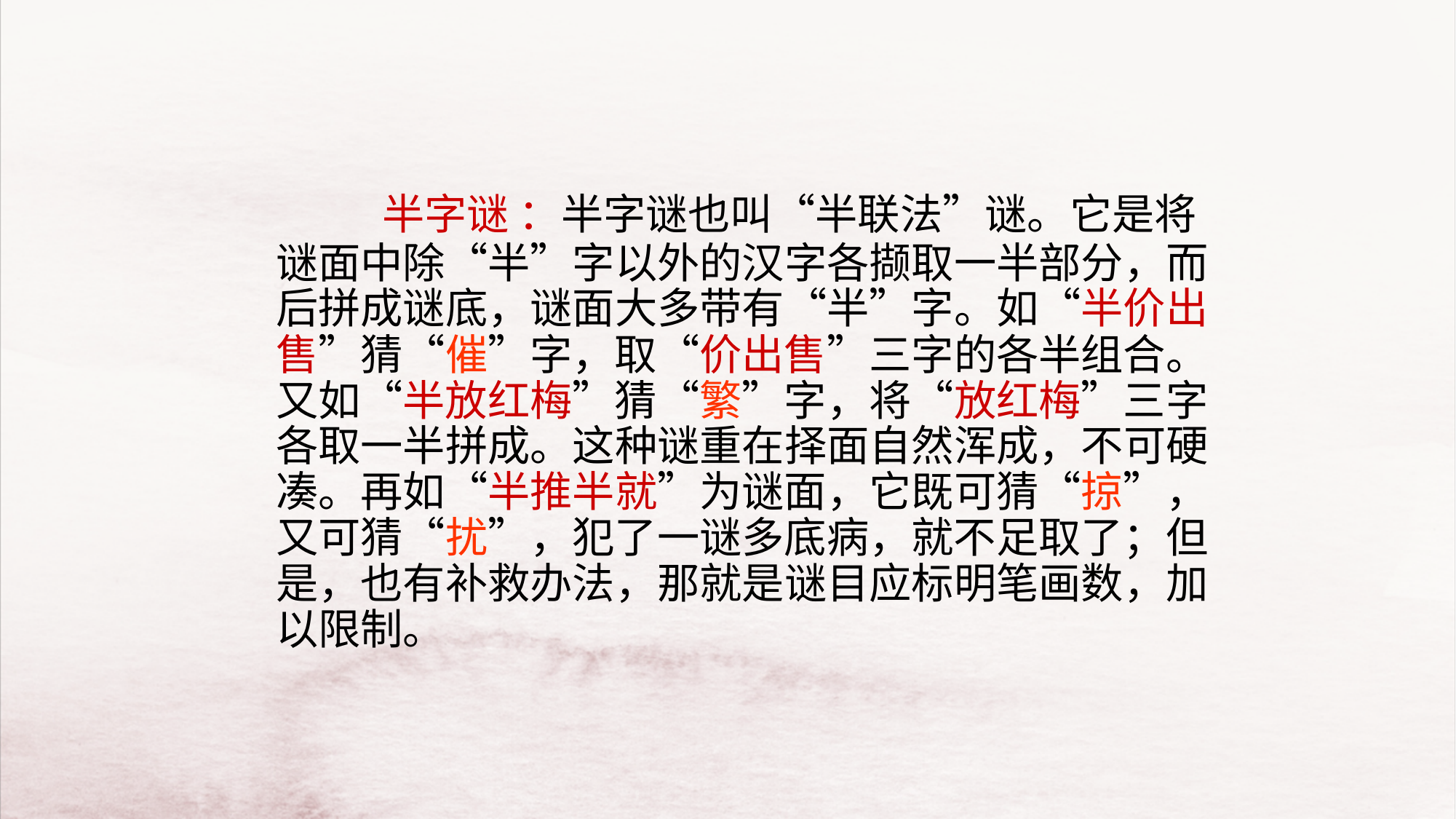

半字谜 ：半字谜也叫“半联法”谜。它是将谜面中除“半”字以外的汉字各撷取一半部分，而后拼成谜底，谜面大多带有“半”字。如“半价出售”猜“催”字，取“价出售”三字的各半组合。又如“半放红梅”猜“繁”字，将“放红梅”三字各取一半拼成。这种谜重在择面自然浑成，不可硬凑。再如“半推半就”为谜面，它既可猜“掠”，又可猜“扰”，犯了一谜多底病，就不足取了；但是，也有补救办法，那就是谜目应标明笔画数，加以限制。